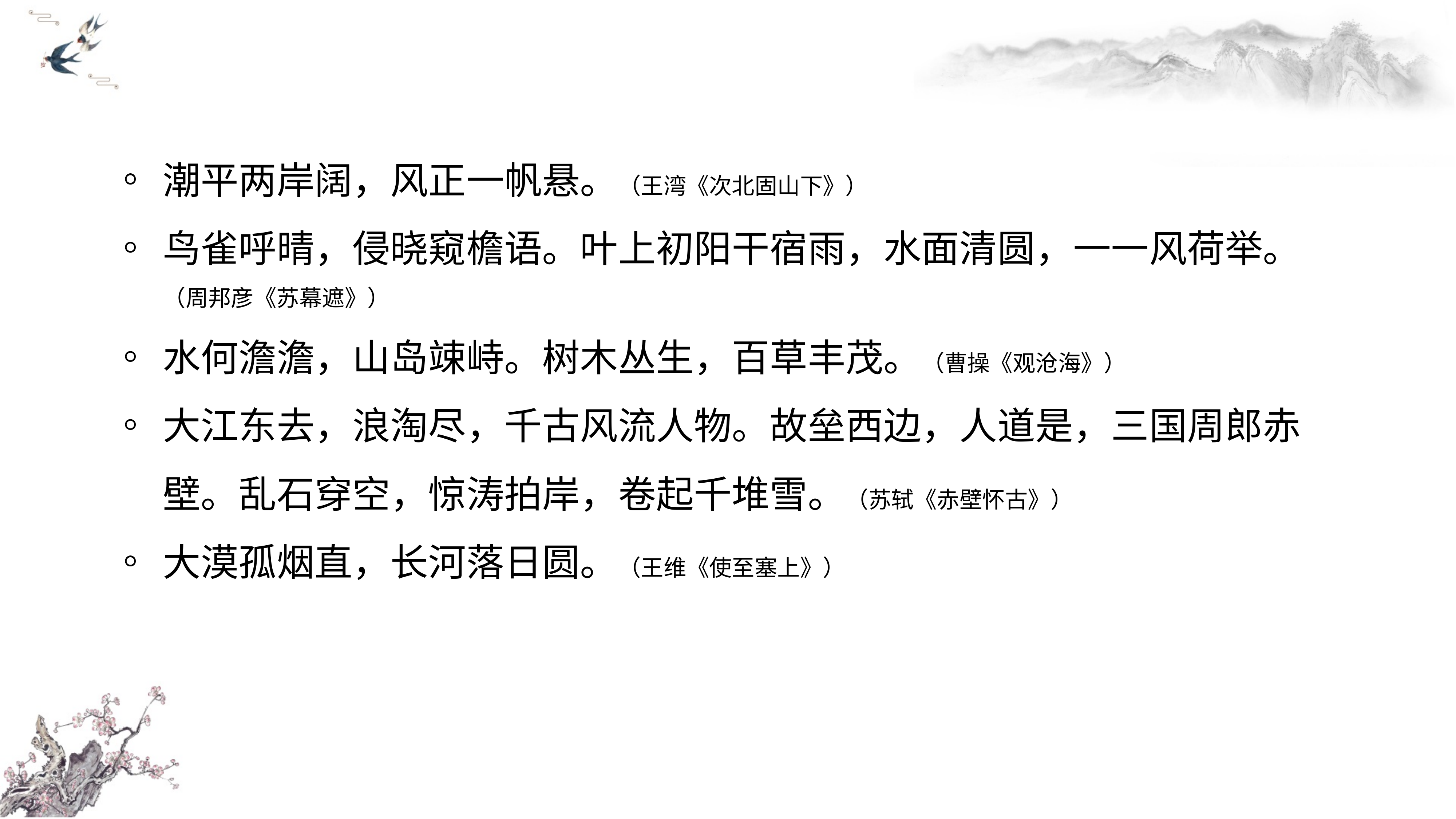

潮平两岸阔，风正一帆悬。（王湾《次北固山下》）
鸟雀呼晴，侵晓窥檐语。叶上初阳干宿雨，水面清圆，一一风荷举。（周邦彦《苏幕遮》）
水何澹澹，山岛竦峙。树木丛生，百草丰茂。（曹操《观沧海》）
大江东去，浪淘尽，千古风流人物。故垒西边，人道是，三国周郎赤壁。乱石穿空，惊涛拍岸，卷起千堆雪。（苏轼《赤壁怀古》）
大漠孤烟直，长河落日圆。（王维《使至塞上》）